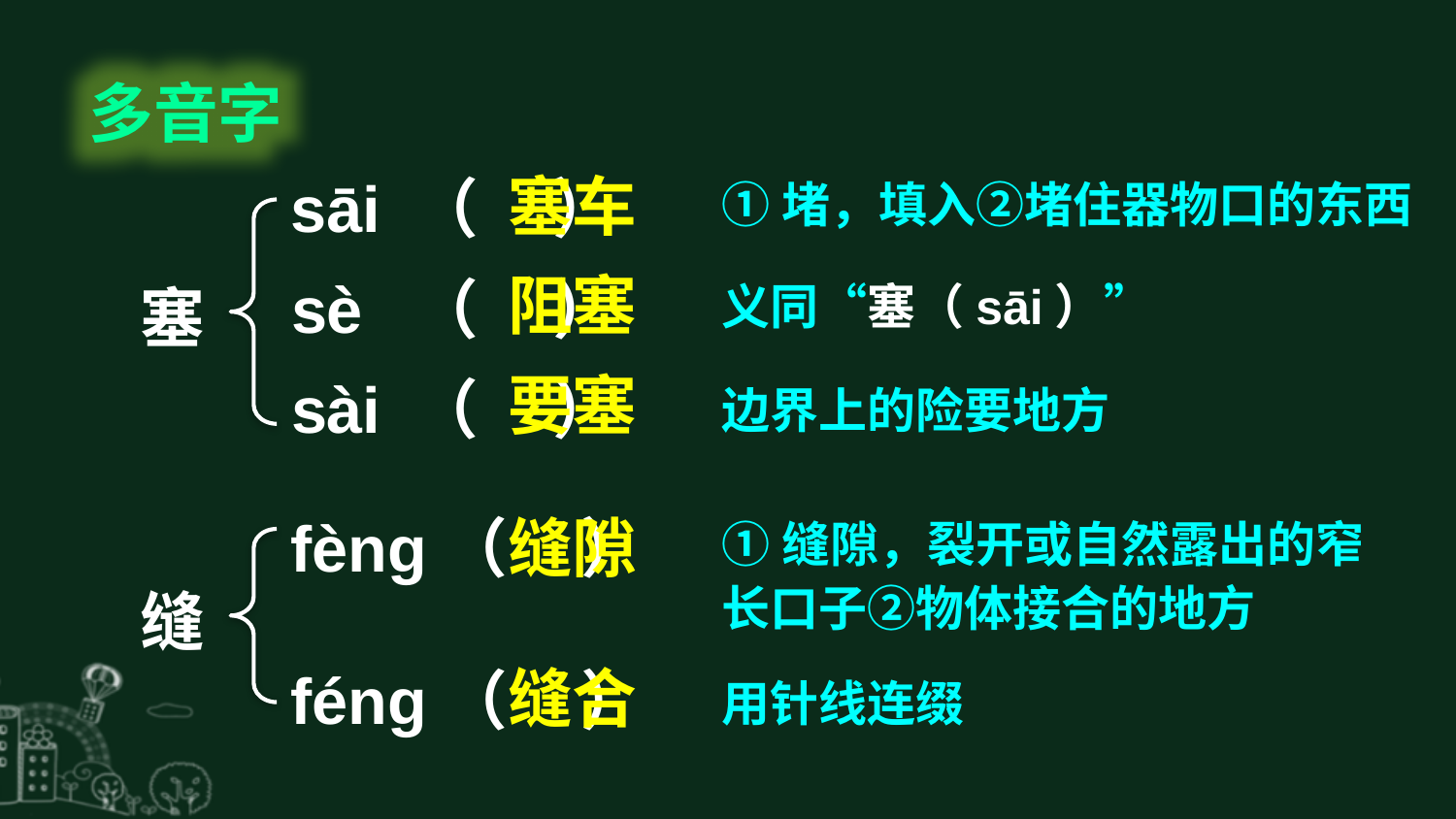

多音字
塞车
sāi （     ）
①堵，填入②堵住器物口的东西

阻塞
sè  （     ）
塞
义同“塞（sāi）”
要塞
sài （     ）
边界上的险要地方
fènɡ（     ）
缝隙
①缝隙，裂开或自然露出的窄长口子②物体接合的地方

缝
缝合
fénɡ（     ）
用针线连缀